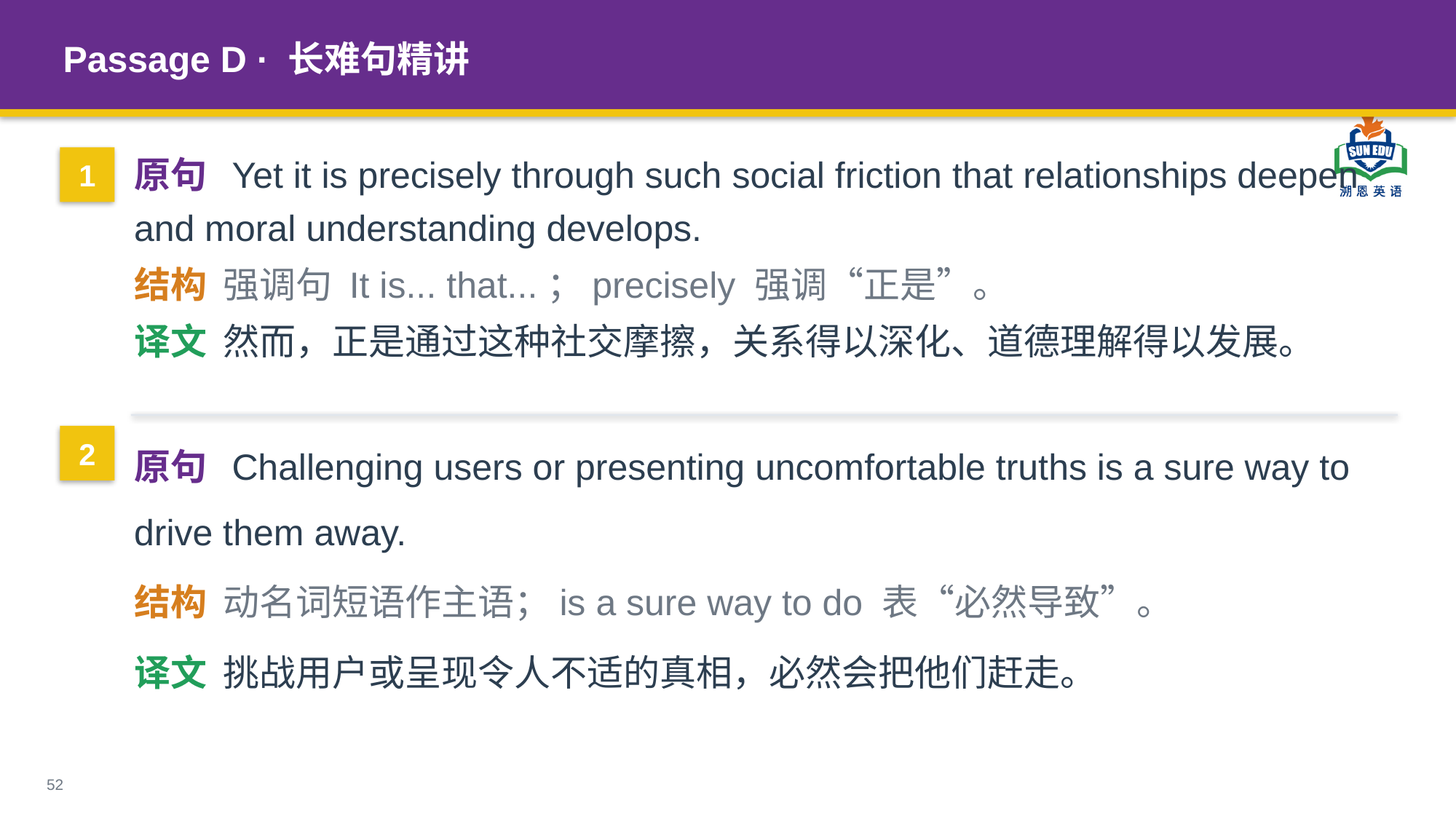

Passage D · 长难句精讲

原句  Yet it is precisely through such social friction that relationships deepen and moral understanding develops.
结构  强调句 It is... that...；precisely 强调“正是”。
译文  然而，正是通过这种社交摩擦，关系得以深化、道德理解得以发展。

1

原句  Challenging users or presenting uncomfortable truths is a sure way to drive them away.
结构  动名词短语作主语；is a sure way to do 表“必然导致”。
译文  挑战用户或呈现令人不适的真相，必然会把他们赶走。

2
52